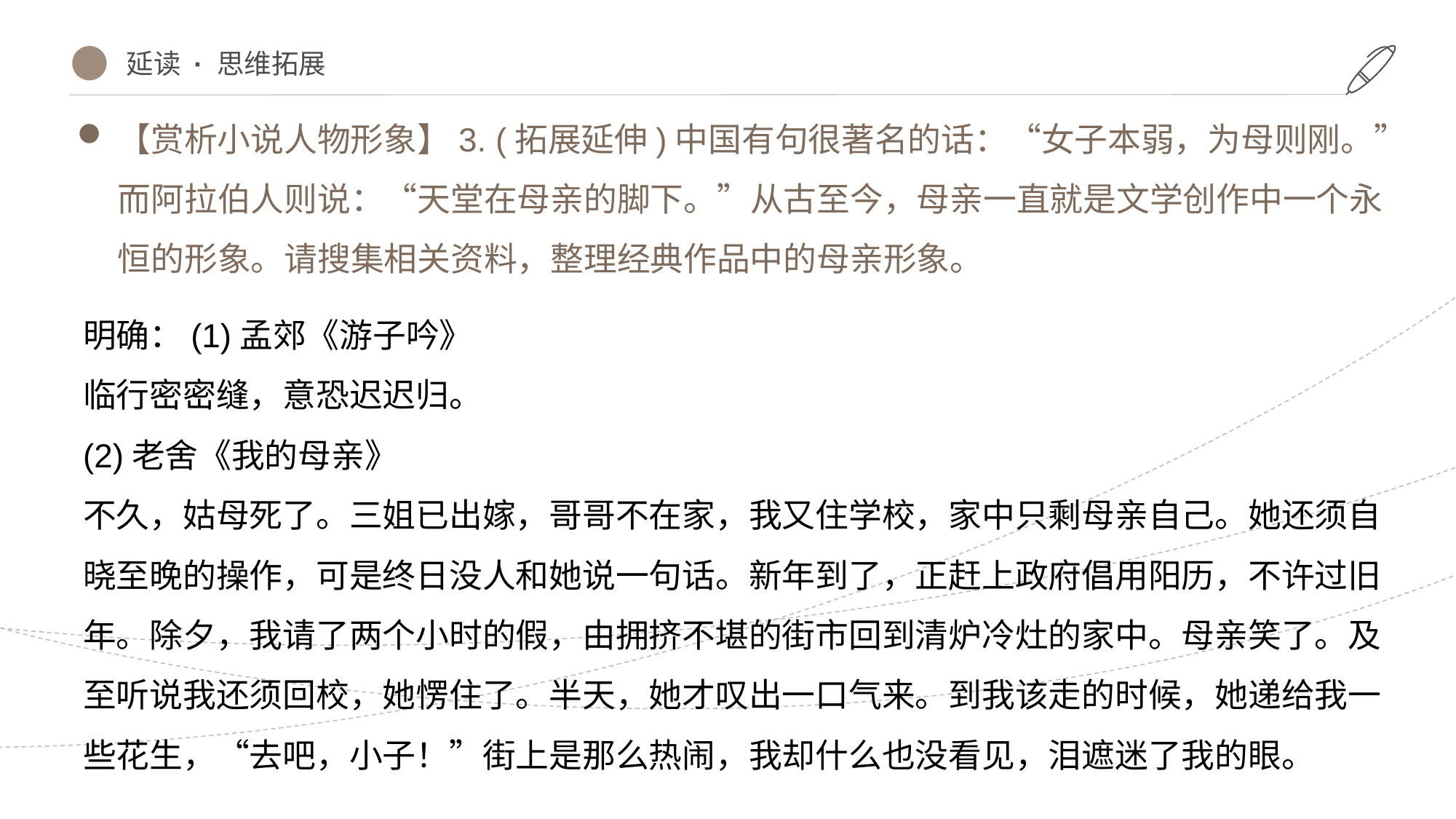

延读 · 思维拓展

【赏析小说人物形象】3. (拓展延伸)中国有句很著名的话：“女子本弱，为母则刚。”而阿拉伯人则说：“天堂在母亲的脚下。”从古至今，母亲一直就是文学创作中一个永恒的形象。请搜集相关资料，整理经典作品中的母亲形象。
明确：(1)孟郊《游子吟》
临行密密缝，意恐迟迟归。
(2)老舍《我的母亲》
不久，姑母死了。三姐已出嫁，哥哥不在家，我又住学校，家中只剩母亲自己。她还须自晓至晚的操作，可是终日没人和她说一句话。新年到了，正赶上政府倡用阳历，不许过旧年。除夕，我请了两个小时的假，由拥挤不堪的街市回到清炉冷灶的家中。母亲笑了。及至听说我还须回校，她愣住了。半天，她才叹出一口气来。到我该走的时候，她递给我一些花生，“去吧，小子！”街上是那么热闹，我却什么也没看见，泪遮迷了我的眼。